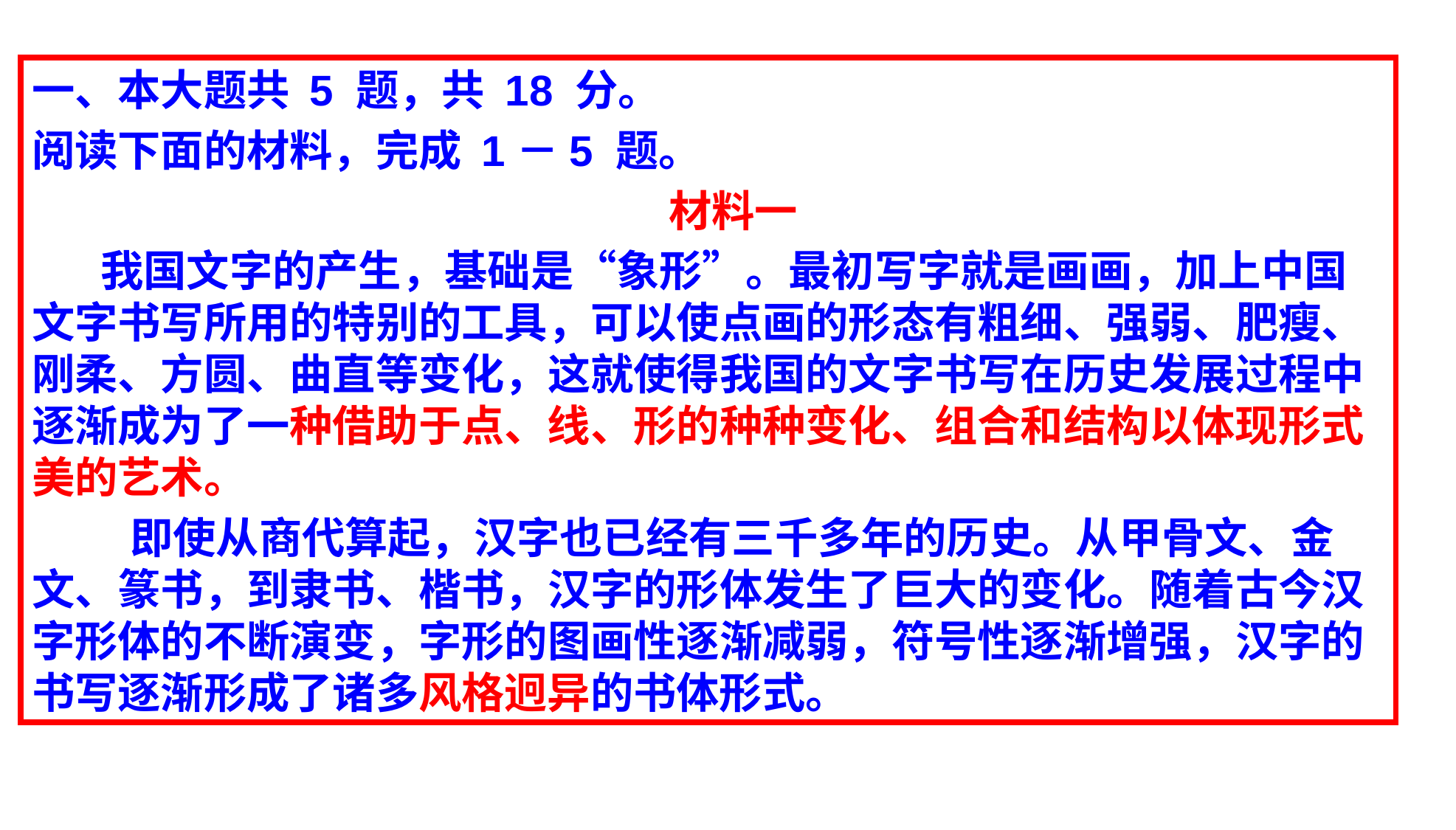

一、本大题共 5 题，共 18 分。
阅读下面的材料，完成 1－5 题。
    材料一
      我国文字的产生，基础是“象形”。最初写字就是画画，加上中国文字书写所用的特别的工具，可以使点画的形态有粗细、强弱、肥瘦、刚柔、方圆、曲直等变化，这就使得我国的文字书写在历史发展过程中逐渐成为了一种借助于点、线、形的种种变化、组合和结构以体现形式美的艺术。
         即使从商代算起，汉字也已经有三千多年的历史。从甲骨文、金文、篆书，到隶书、楷书，汉字的形体发生了巨大的变化。随着古今汉字形体的不断演变，字形的图画性逐渐减弱，符号性逐渐增强，汉字的书写逐渐形成了诸多风格迥异的书体形式。